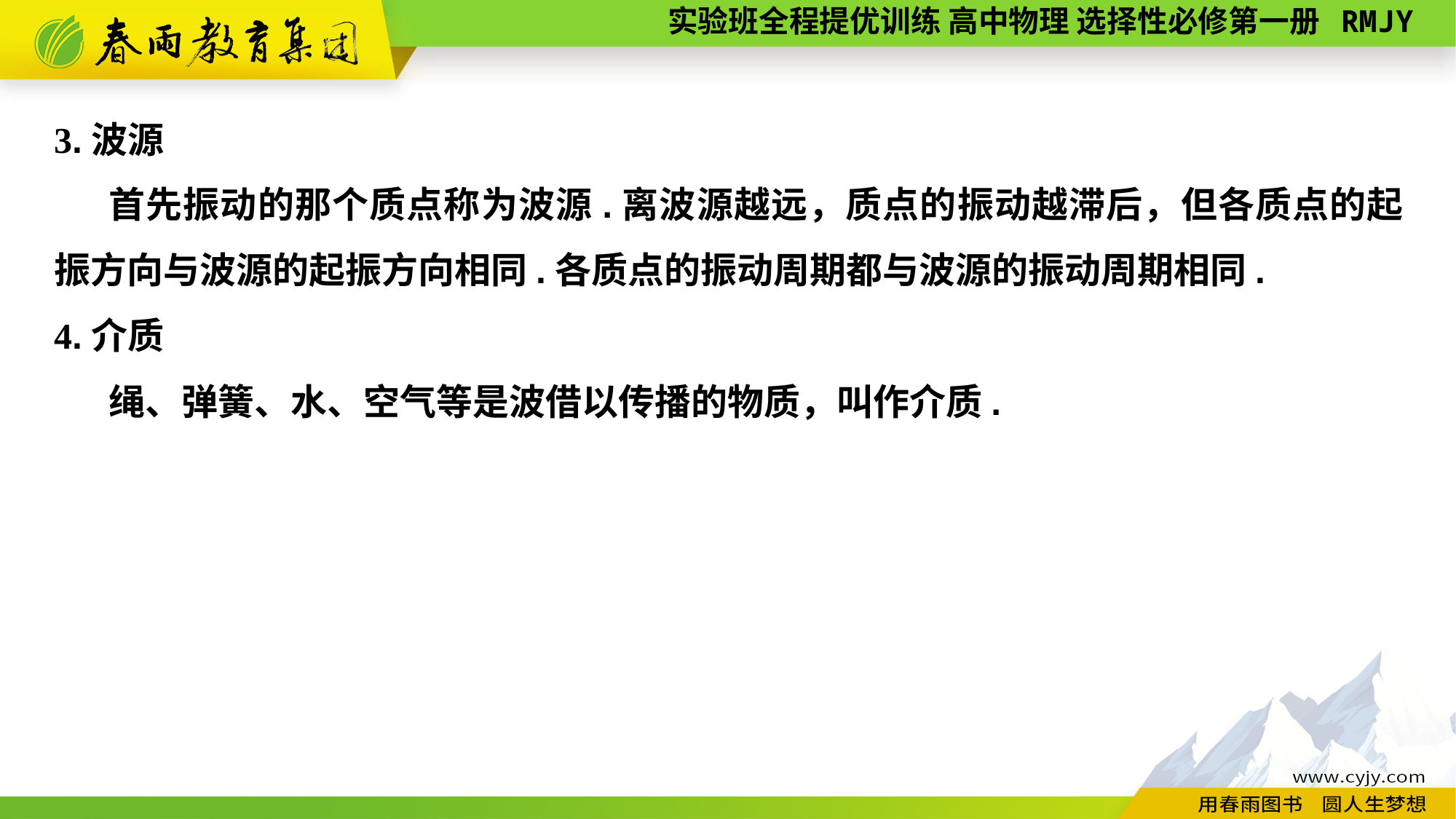

3.波源
首先振动的那个质点称为波源.离波源越远，质点的振动越滞后，但各质点的起振方向与波源的起振方向相同.各质点的振动周期都与波源的振动周期相同.
4.介质
绳、弹簧、水、空气等是波借以传播的物质，叫作介质.